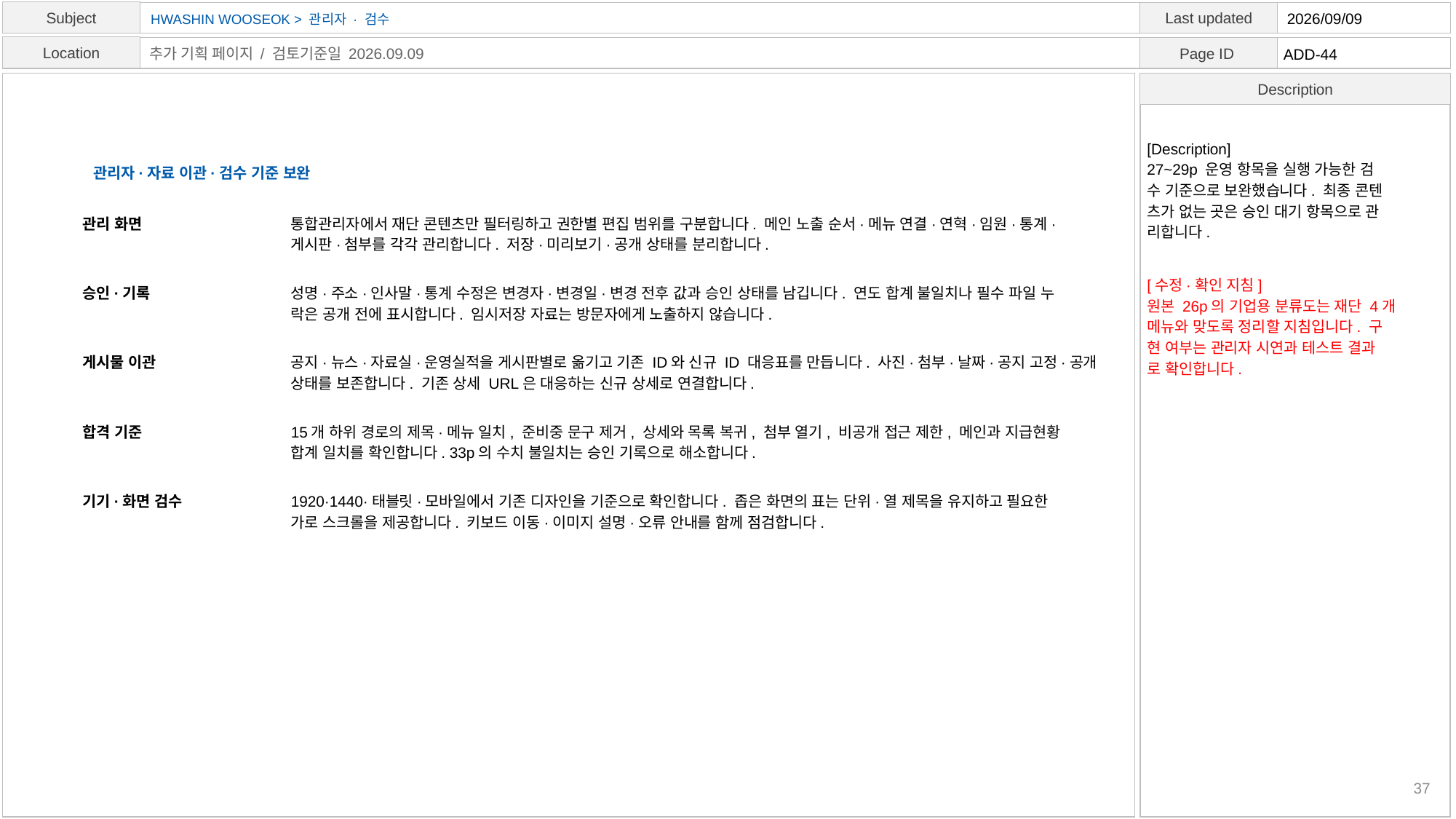

HWASHIN WOOSEOK > 관리자 · 검수
2026/09/09
ADD-44
추가 기획 페이지 / 검토기준일 2026.09.09
[Description]
27~29p 운영 항목을 실행 가능한 검
수 기준으로 보완했습니다. 최종 콘텐
츠가 없는 곳은 승인 대기 항목으로 관
리합니다.
관리자·자료 이관·검수 기준 보완
관리 화면
통합관리자에서 재단 콘텐츠만 필터링하고 권한별 편집 범위를 구분합니다. 메인 노출 순서·메뉴 연결·연혁·임원·통계·
게시판·첨부를 각각 관리합니다. 저장·미리보기·공개 상태를 분리합니다.
[수정·확인 지침]
원본 26p의 기업용 분류도는 재단 4개
메뉴와 맞도록 정리할 지침입니다. 구
현 여부는 관리자 시연과 테스트 결과
로 확인합니다.
승인·기록
성명·주소·인사말·통계 수정은 변경자·변경일·변경 전후 값과 승인 상태를 남깁니다. 연도 합계 불일치나 필수 파일 누
락은 공개 전에 표시합니다. 임시저장 자료는 방문자에게 노출하지 않습니다.
게시물 이관
공지·뉴스·자료실·운영실적을 게시판별로 옮기고 기존 ID와 신규 ID 대응표를 만듭니다. 사진·첨부·날짜·공지 고정·공개
상태를 보존합니다. 기존 상세 URL은 대응하는 신규 상세로 연결합니다.
합격 기준
15개 하위 경로의 제목·메뉴 일치, 준비중 문구 제거, 상세와 목록 복귀, 첨부 열기, 비공개 접근 제한, 메인과 지급현황
합계 일치를 확인합니다. 33p의 수치 불일치는 승인 기록으로 해소합니다.
기기·화면 검수
1920·1440·태블릿·모바일에서 기존 디자인을 기준으로 확인합니다. 좁은 화면의 표는 단위·열 제목을 유지하고 필요한
가로 스크롤을 제공합니다. 키보드 이동·이미지 설명·오류 안내를 함께 점검합니다.
37